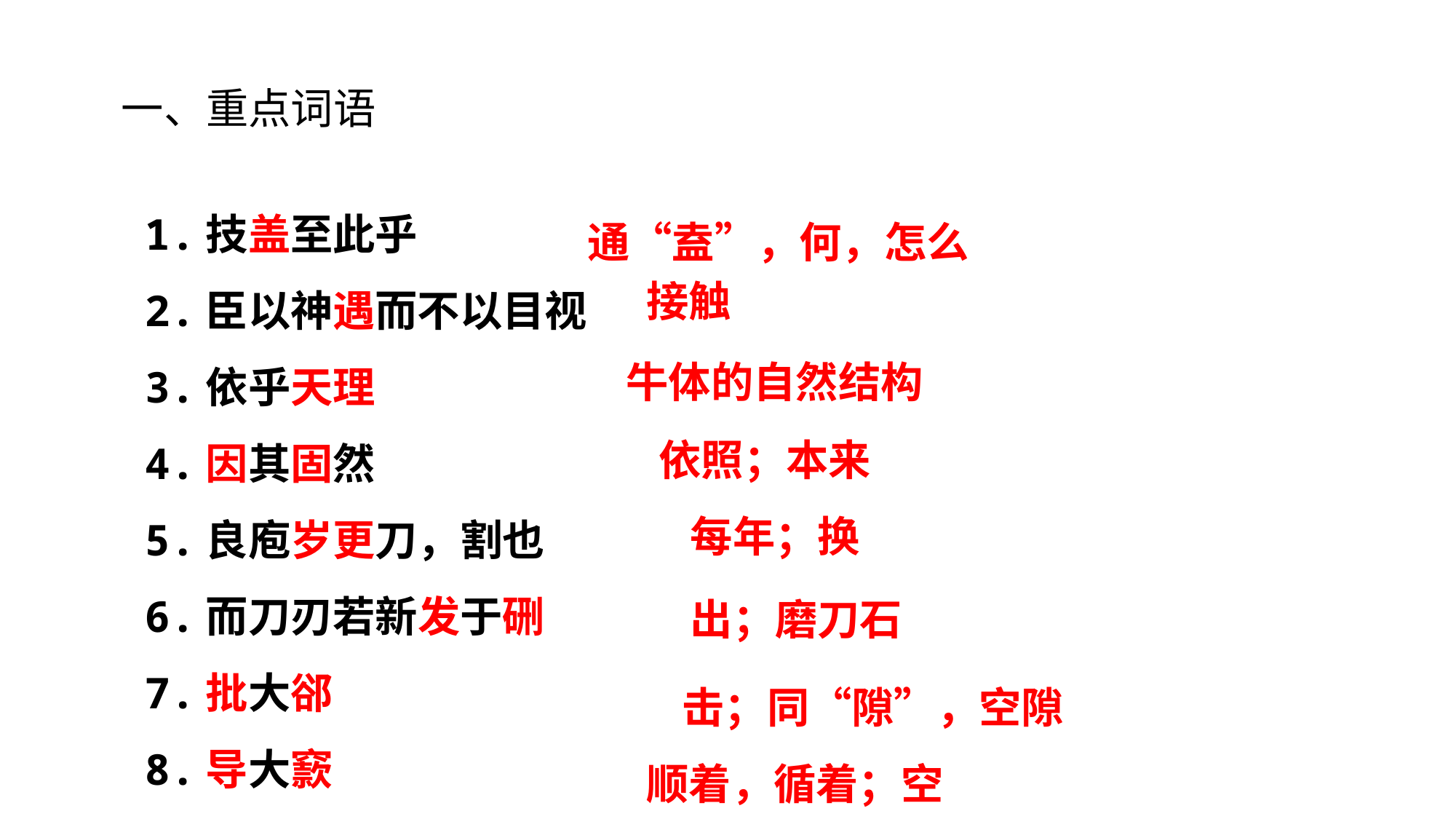

一、重点词语
1.技盖至此乎
2.臣以神遇而不以目视
3.依乎天理
4.因其固然
5.良庖岁更刀，割也
6.而刀刃若新发于硎
7.批大郤
8.导大窾
通“盍”，何，怎么
接触
牛体的自然结构
依照；本来
每年；换
出；磨刀石
击；同“隙”，空隙
顺着，循着；空